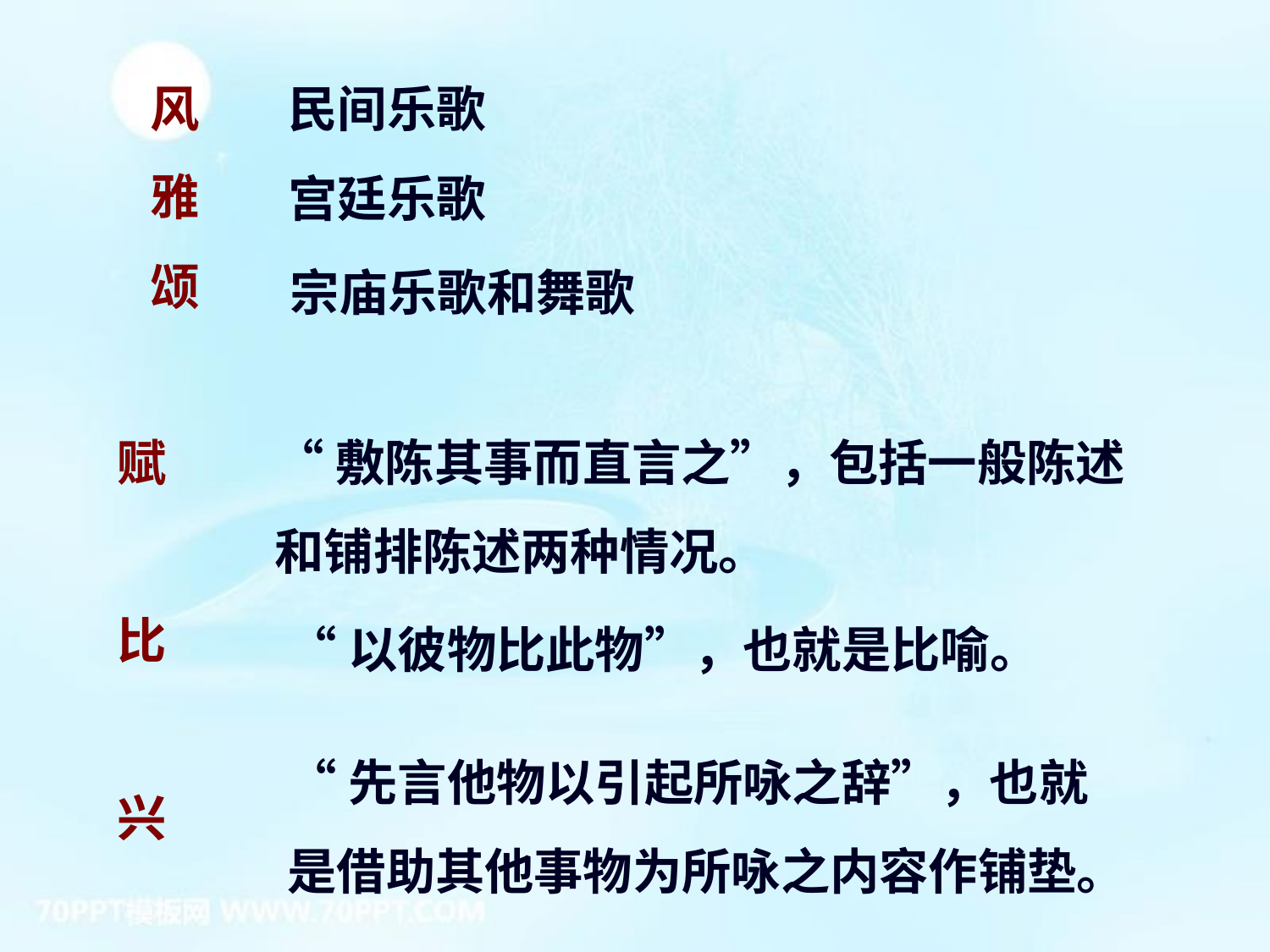

风
雅
颂
民间乐歌
宫廷乐歌
宗庙乐歌和舞歌
赋

比

兴
“敷陈其事而直言之”，包括一般陈述和铺排陈述两种情况。
“以彼物比此物”，也就是比喻。
“先言他物以引起所咏之辞”，也就是借助其他事物为所咏之内容作铺垫。